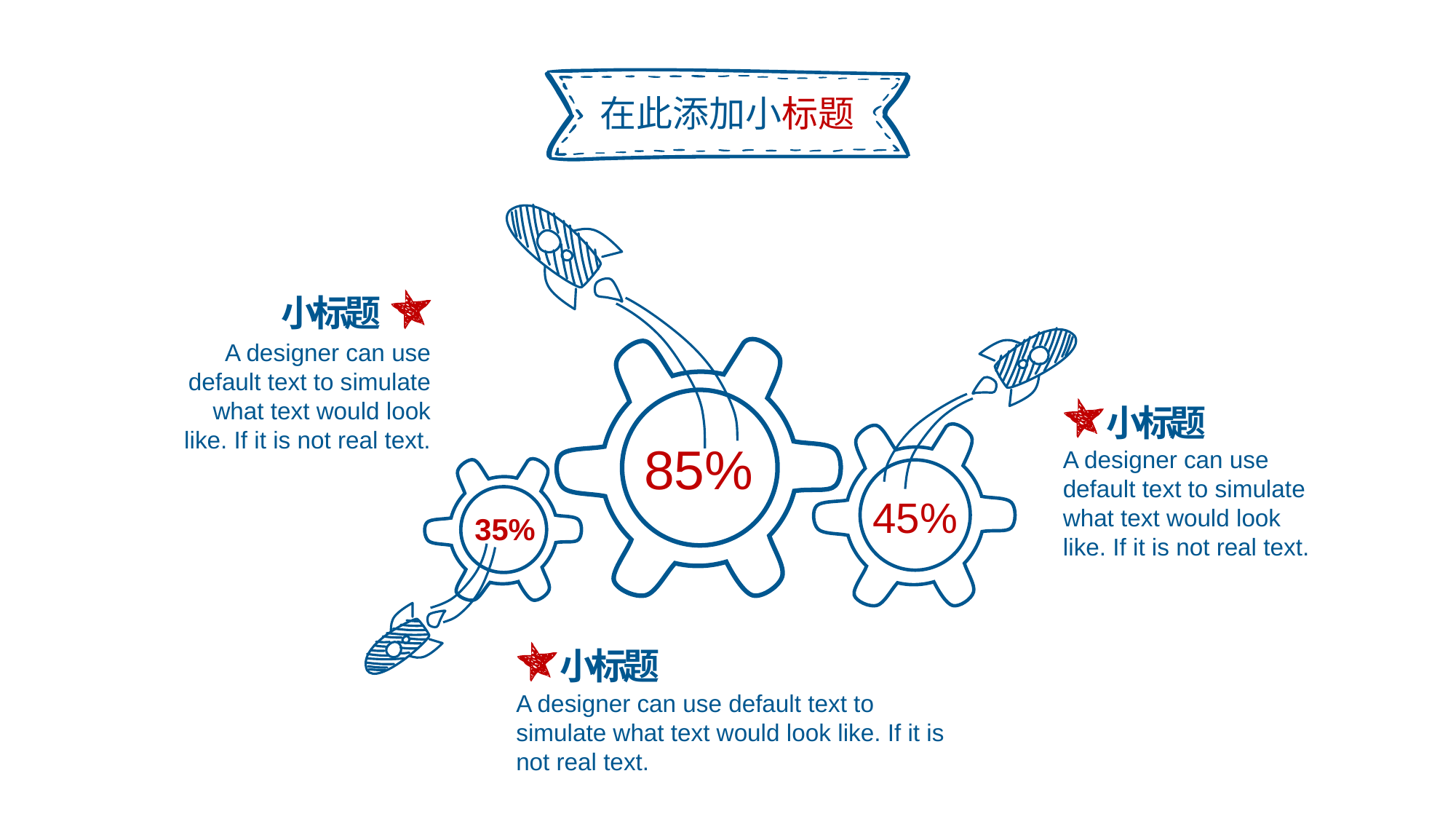

在此添加小标题

小标题

A designer can use default text to simulate what text would look like. If it is not real text.

小标题

45%
85%
A designer can use default text to simulate what text would look like. If it is not real text.

35%

小标题

A designer can use default text to simulate what text would look like. If it is not real text.